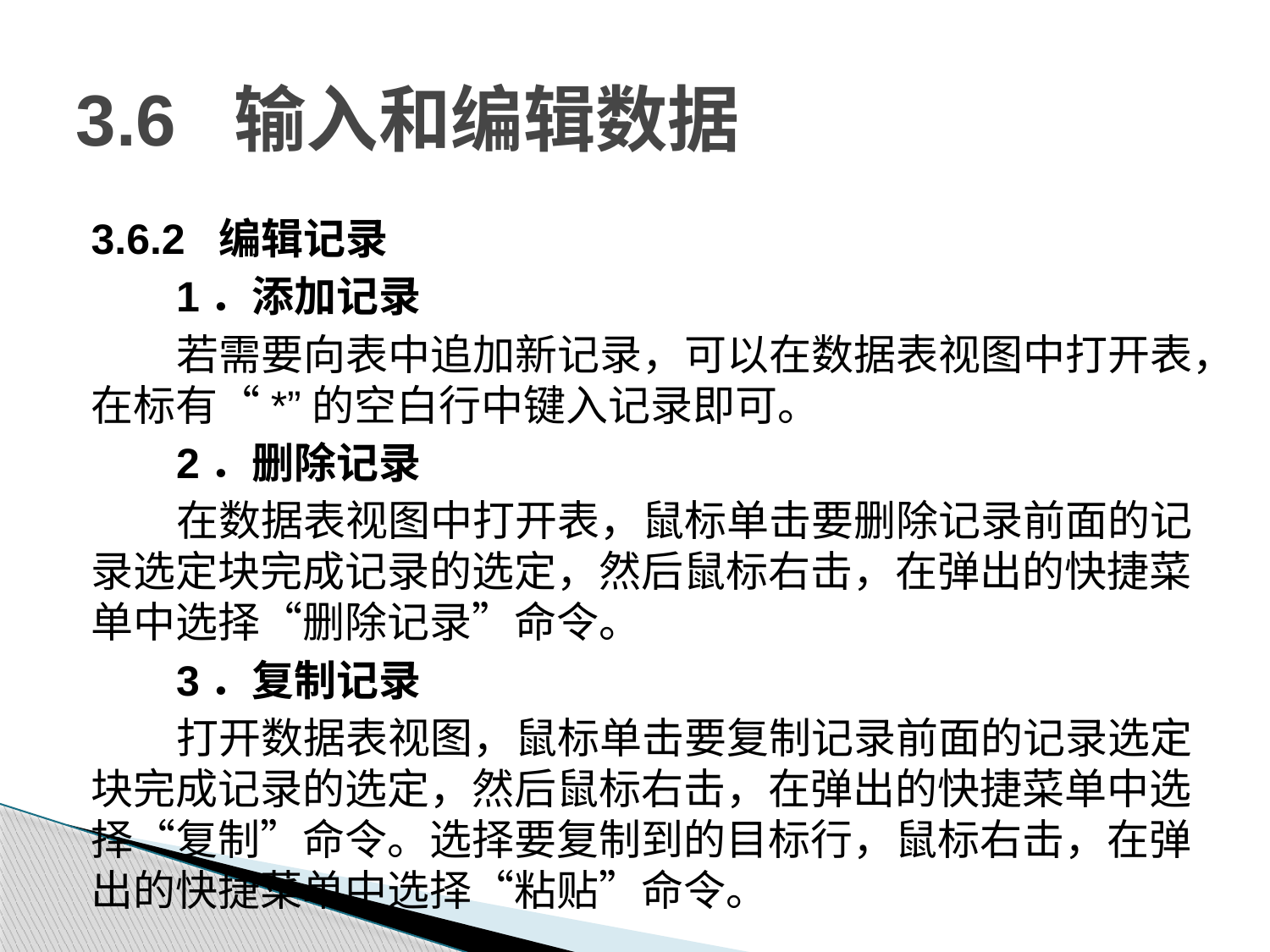

# 3.6  输入和编辑数据
3.6.2  编辑记录
1．添加记录
若需要向表中追加新记录，可以在数据表视图中打开表，在标有“*”的空白行中键入记录即可。
2．删除记录
在数据表视图中打开表，鼠标单击要删除记录前面的记录选定块完成记录的选定，然后鼠标右击，在弹出的快捷菜单中选择“删除记录”命令。
3．复制记录
打开数据表视图，鼠标单击要复制记录前面的记录选定块完成记录的选定，然后鼠标右击，在弹出的快捷菜单中选择“复制”命令。选择要复制到的目标行，鼠标右击，在弹出的快捷菜单中选择“粘贴”命令。